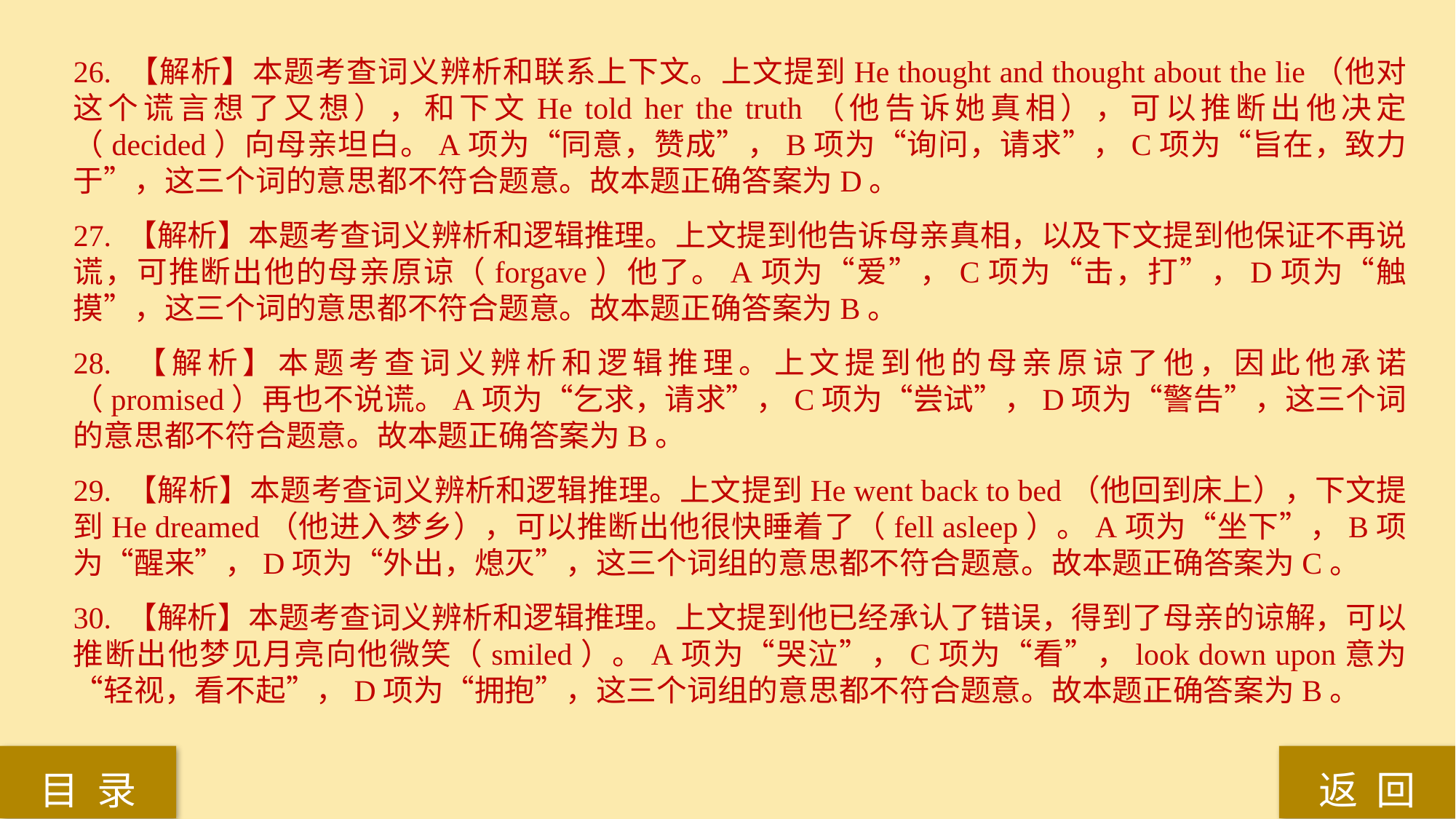

26. 【解析】本题考查词义辨析和联系上下文。上文提到He thought and thought about the lie（他对这个谎言想了又想），和下文He told her the truth（他告诉她真相），可以推断出他决定（decided）向母亲坦白。A项为“同意，赞成”，B项为“询问，请求”，C项为“旨在，致力于”，这三个词的意思都不符合题意。故本题正确答案为D。
27. 【解析】本题考查词义辨析和逻辑推理。上文提到他告诉母亲真相，以及下文提到他保证不再说谎，可推断出他的母亲原谅（forgave）他了。A项为“爱”，C项为“击，打”，D项为“触摸”，这三个词的意思都不符合题意。故本题正确答案为B。
28. 【解析】本题考查词义辨析和逻辑推理。上文提到他的母亲原谅了他，因此他承诺（promised）再也不说谎。A项为“乞求，请求”，C项为“尝试”，D项为“警告”，这三个词的意思都不符合题意。故本题正确答案为B。
29. 【解析】本题考查词义辨析和逻辑推理。上文提到He went back to bed（他回到床上），下文提到He dreamed（他进入梦乡），可以推断出他很快睡着了（fell asleep）。A项为“坐下”，B项为“醒来”，D项为“外出，熄灭”，这三个词组的意思都不符合题意。故本题正确答案为C。
30. 【解析】本题考查词义辨析和逻辑推理。上文提到他已经承认了错误，得到了母亲的谅解，可以推断出他梦见月亮向他微笑（smiled）。A项为“哭泣”，C项为“看”，look down upon意为“轻视，看不起”，D项为“拥抱”，这三个词组的意思都不符合题意。故本题正确答案为B。
返  回